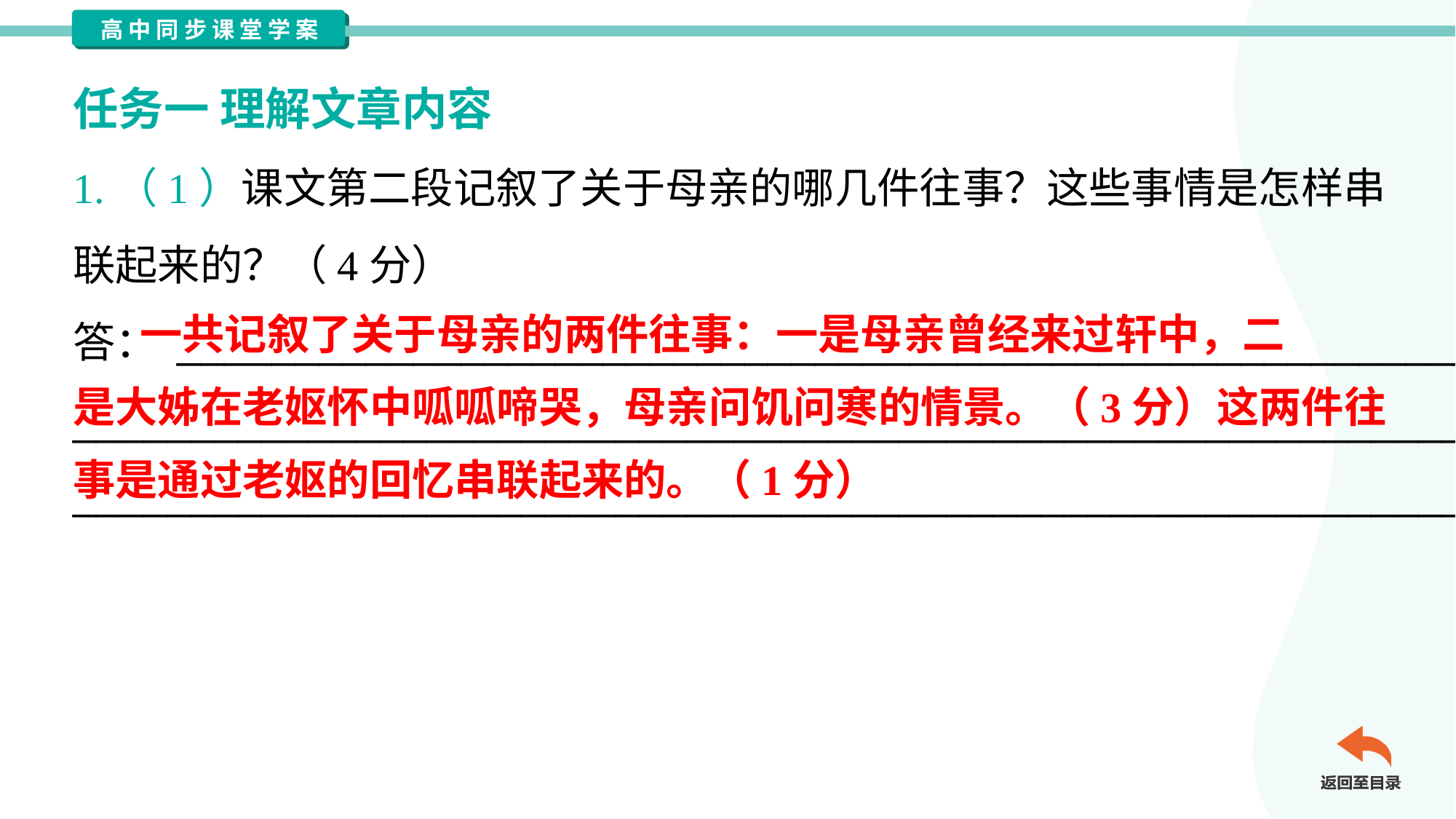

任务一 理解文章内容
1.（1）课文第二段记叙了关于母亲的哪几件往事？这些事情是怎样串
联起来的？（4分）
答： ________________________________________________________
_____________________________________________________________
_____________________________________________________________
      一共记叙了关于母亲的两件往事：一是母亲曾经来过轩中，二
是大姊在老妪怀中呱呱啼哭，母亲问饥问寒的情景。（3分）这两件往
事是通过老妪的回忆串联起来的。（1分）